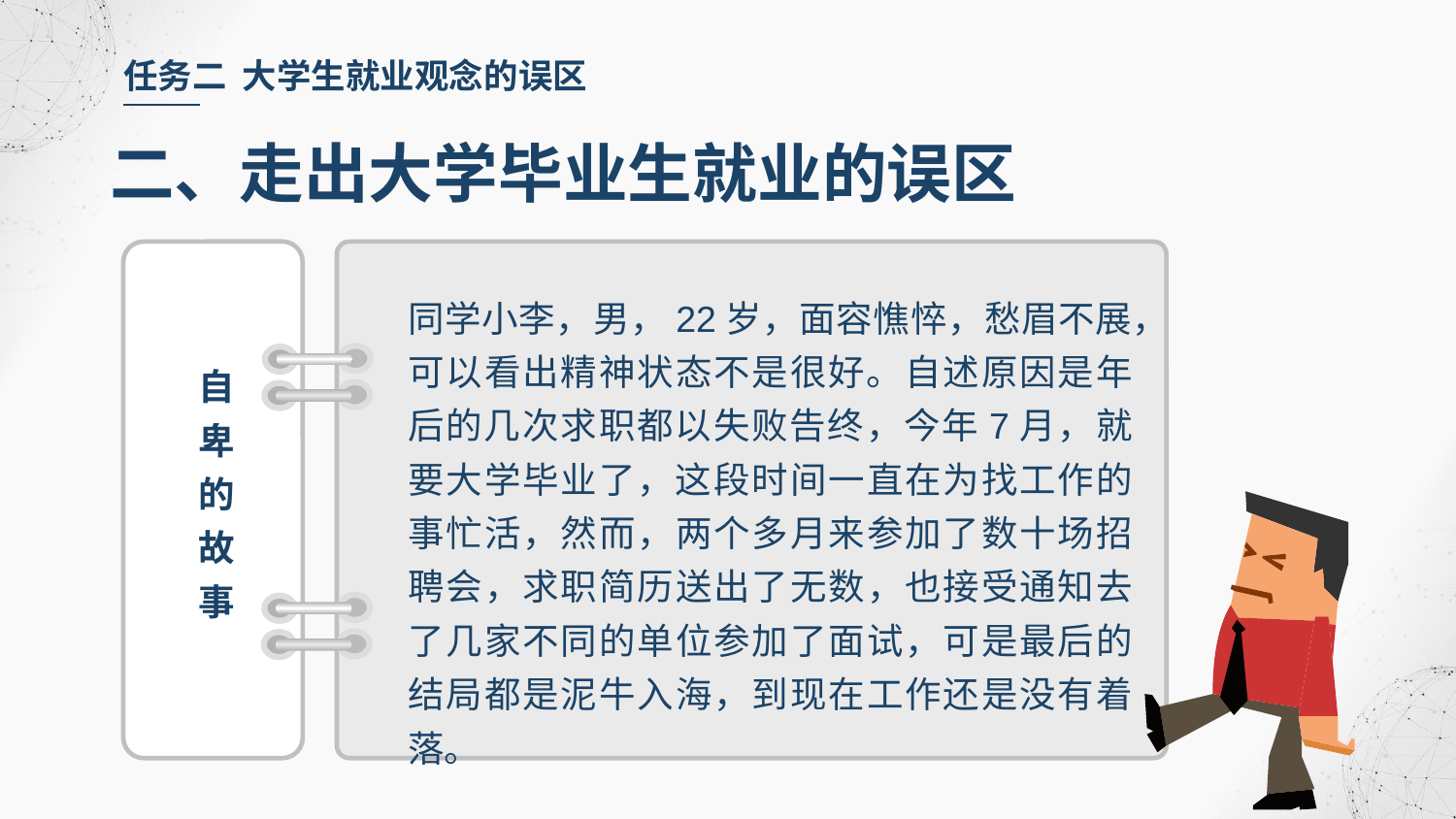

任务二  大学生就业观念的误区
二、走出大学毕业生就业的误区

同学小李，男，22岁，面容憔悴，愁眉不展，可以看出精神状态不是很好。自述原因是年后的几次求职都以失败告终，今年7月，就要大学毕业了，这段时间一直在为找工作的事忙活，然而，两个多月来参加了数十场招聘会，求职简历送出了无数，也接受通知去了几家不同的单位参加了面试，可是最后的结局都是泥牛入海，到现在工作还是没有着落。

自卑的故事